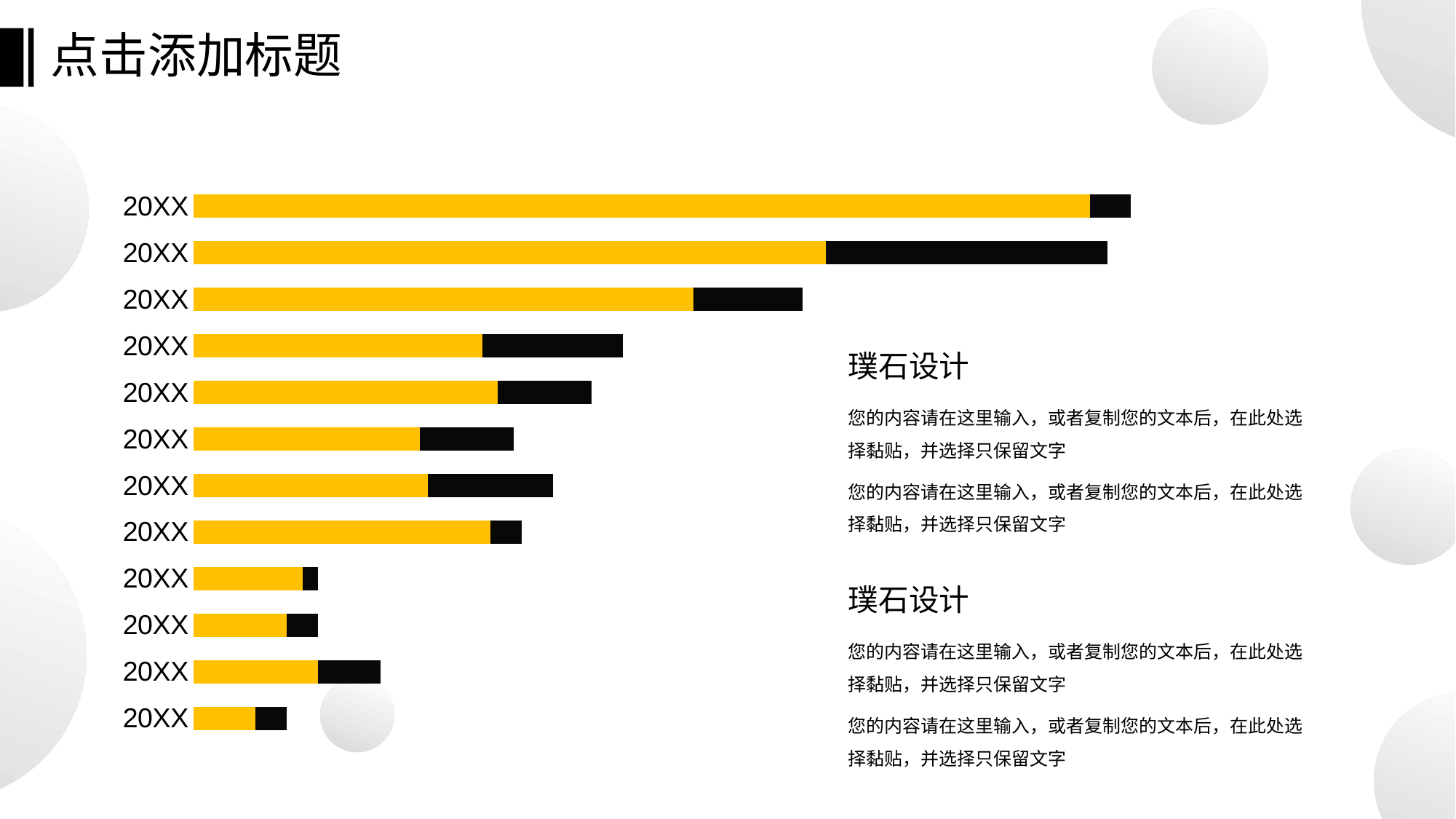

# 点击添加标题

### Chart

| Category | Series One | Series Two |
|---|---|---|
| 20XX | 574.0 | 26.0 |
| 20XX | 405.0 | 180.0 |
| 20XX | 320.0 | 70.0 |
| 20XX | 185.0 | 90.0 |
| 20XX | 195.0 | 60.0 |
| 20XX | 145.0 | 60.0 |
| 20XX | 150.0 | 80.0 |
| 20XX | 190.0 | 20.0 |
| 20XX | 70.0 | 10.0 |
| 20XX | 60.0 | 20.0 |
| 20XX | 80.0 | 40.0 |
| 20XX | 40.0 | 20.0 |
璞石设计
您的内容请在这里输入，或者复制您的文本后，在此处选择黏贴，并选择只保留文字
您的内容请在这里输入，或者复制您的文本后，在此处选择黏贴，并选择只保留文字
璞石设计
您的内容请在这里输入，或者复制您的文本后，在此处选择黏贴，并选择只保留文字
您的内容请在这里输入，或者复制您的文本后，在此处选择黏贴，并选择只保留文字